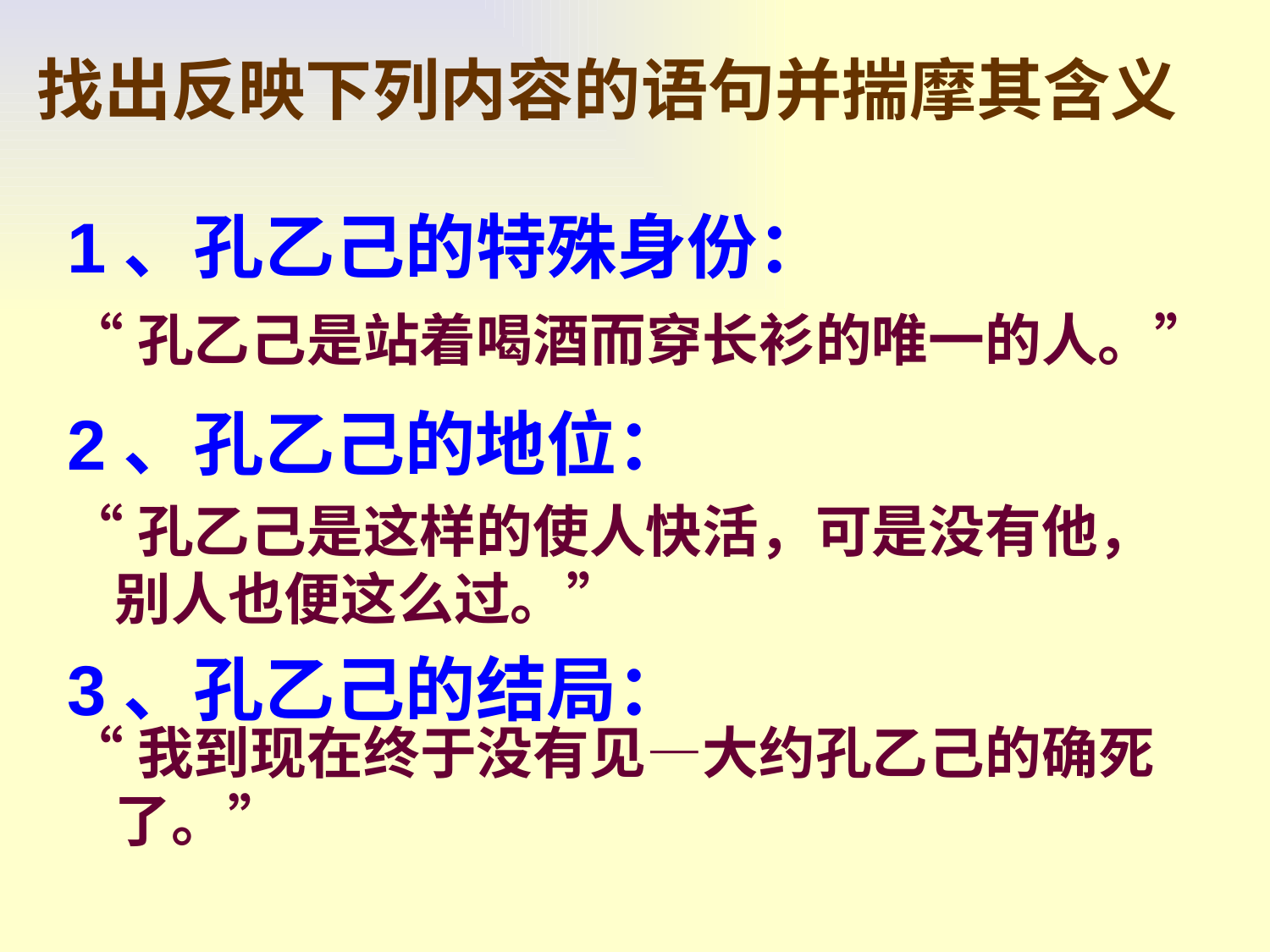

# 找出反映下列内容的语句并揣摩其含义
1、孔乙己的特殊身份：

2、孔乙己的地位：
“孔乙己是这样的使人快活，可是没有他，别人也便这么过。”
3、孔乙己的结局：
“孔乙己是站着喝酒而穿长衫的唯一的人。”
“我到现在终于没有见—大约孔乙己的确死了。”